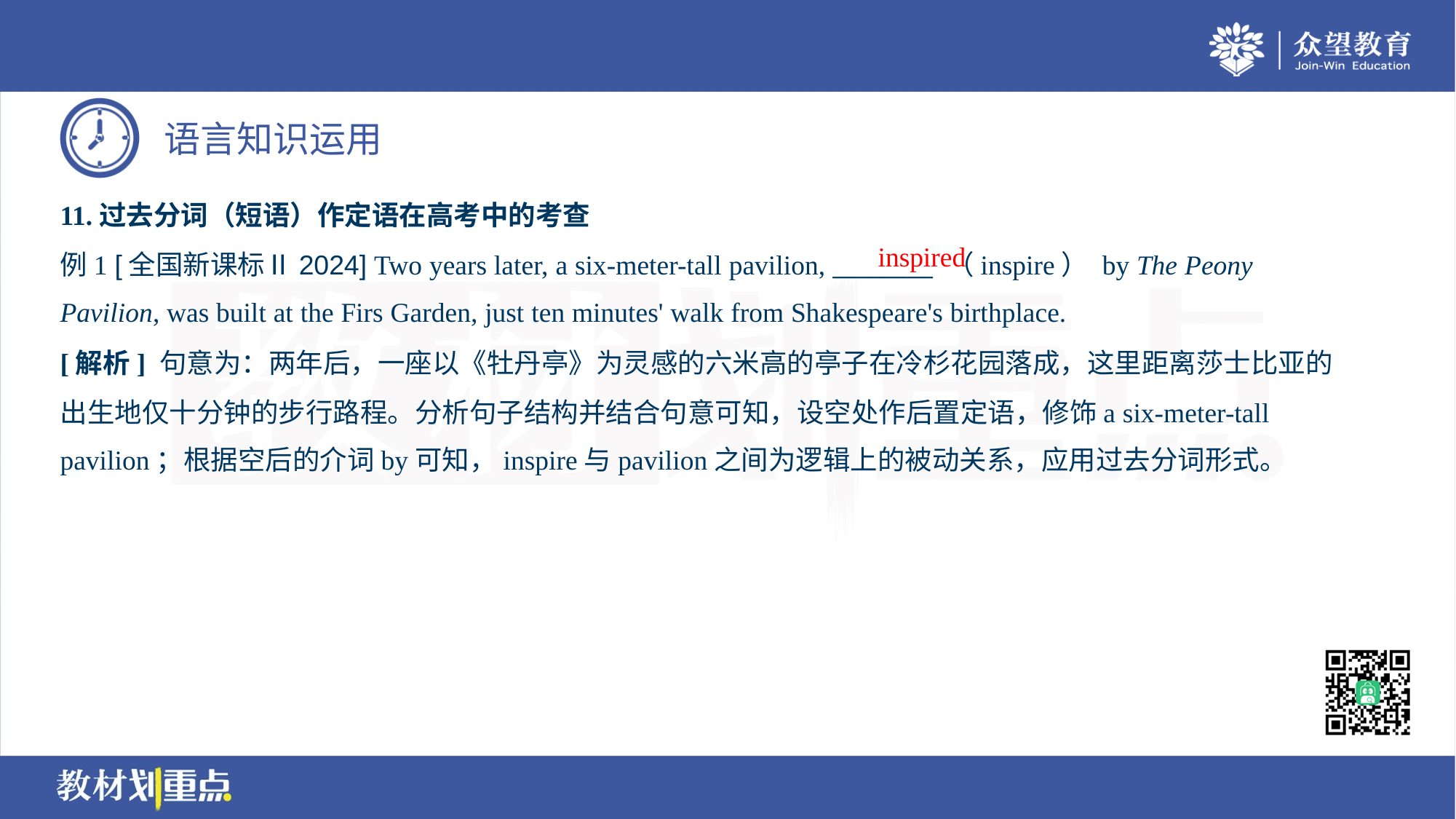

11.过去分词（短语）作定语在高考中的考查
例1 [全国新课标Ⅱ2024] Two years later, a six-meter-tall pavilion, ________ （inspire） by The Peony
Pavilion, was built at the Firs Garden, just ten minutes' walk from Shakespeare's birthplace.
inspired
[解析] 句意为：两年后，一座以《牡丹亭》为灵感的六米高的亭子在冷杉花园落成，这里距离莎士比亚的
出生地仅十分钟的步行路程。分析句子结构并结合句意可知，设空处作后置定语，修饰a six-meter-tall
pavilion；根据空后的介词by可知，inspire与pavilion之间为逻辑上的被动关系，应用过去分词形式。